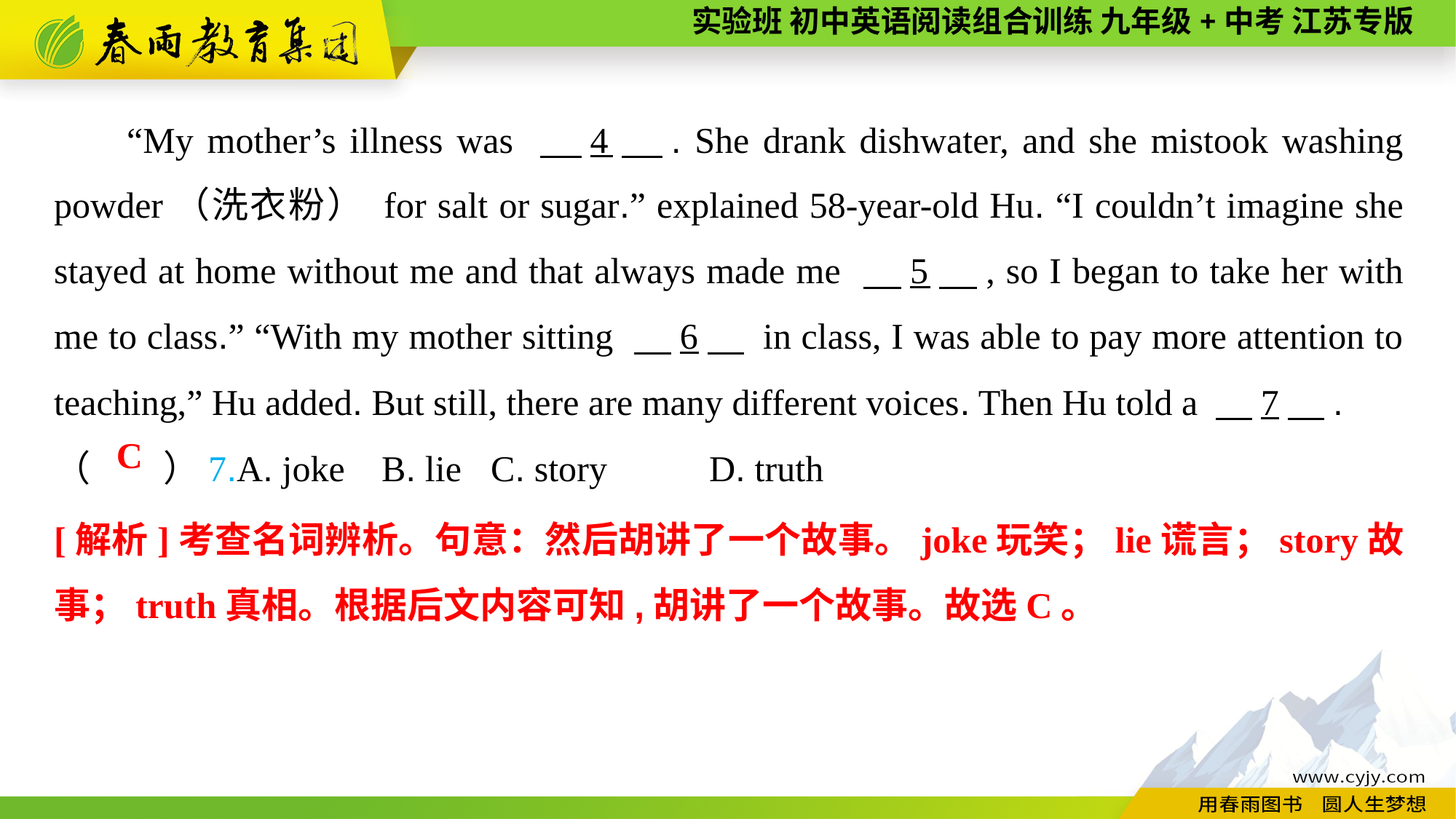

“My mother’s illness was 　4　. She drank dishwater, and she mistook washing powder（洗衣粉） for salt or sugar.” explained 58-year-old Hu. “I couldn’t imagine she stayed at home without me and that always made me 　5　, so I began to take her with me to class.” “With my mother sitting 　6　 in class, I was able to pay more attention to teaching,” Hu added. But still, there are many different voices. Then Hu told a 　7　.
（　　）7.A. joke	B. lie	C. story	D. truth
C
[解析]考查名词辨析。句意：然后胡讲了一个故事。joke玩笑；lie谎言；story故事；truth真相。根据后文内容可知,胡讲了一个故事。故选C。